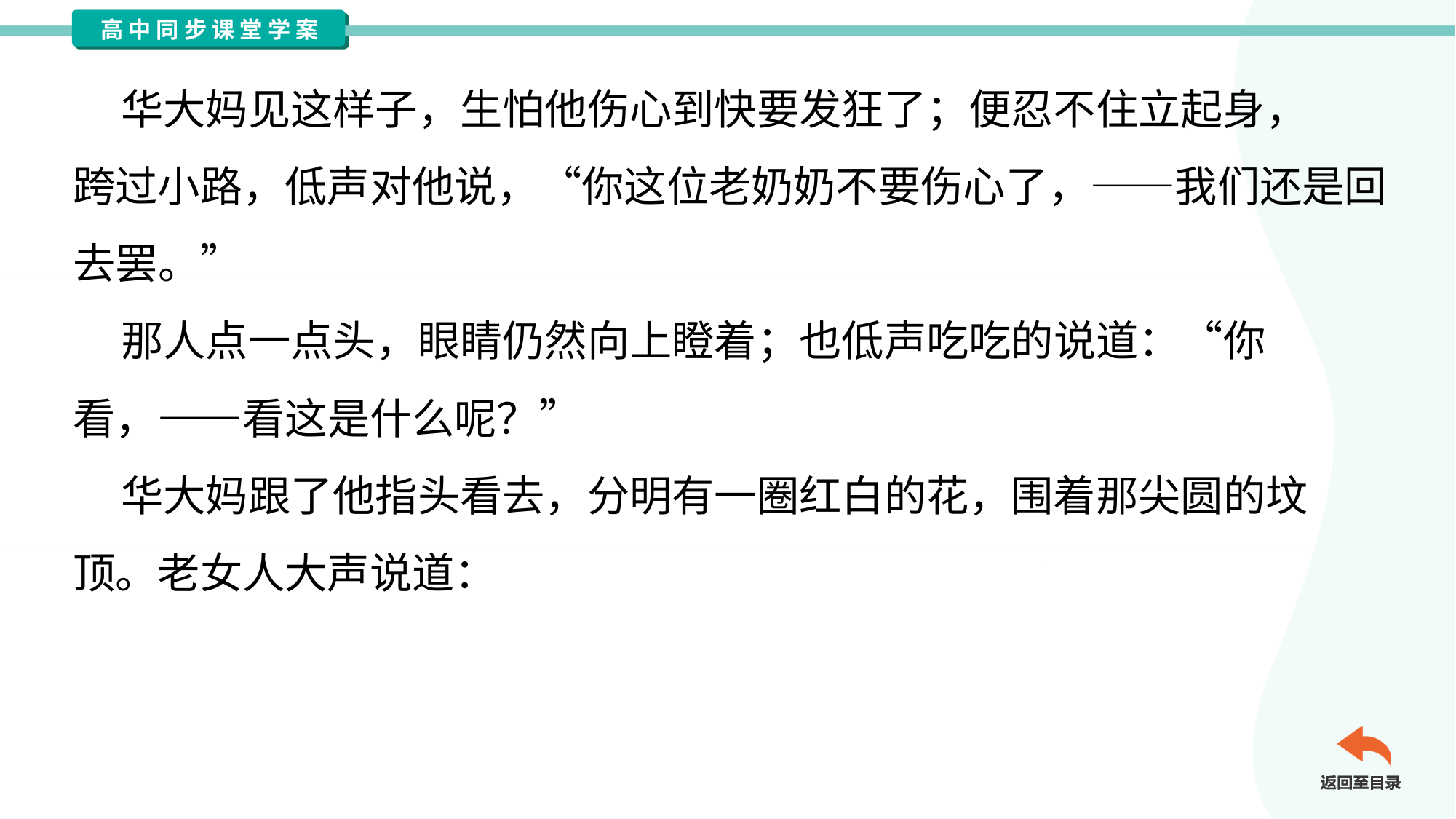

华大妈见这样子，生怕他伤心到快要发狂了；便忍不住立起身，
跨过小路，低声对他说，“你这位老奶奶不要伤心了，——我们还是回
去罢。”
    那人点一点头，眼睛仍然向上瞪着；也低声吃吃的说道：“你
看，——看这是什么呢？”
    华大妈跟了他指头看去，分明有一圈红白的花，围着那尖圆的坟
顶。老女人大声说道：